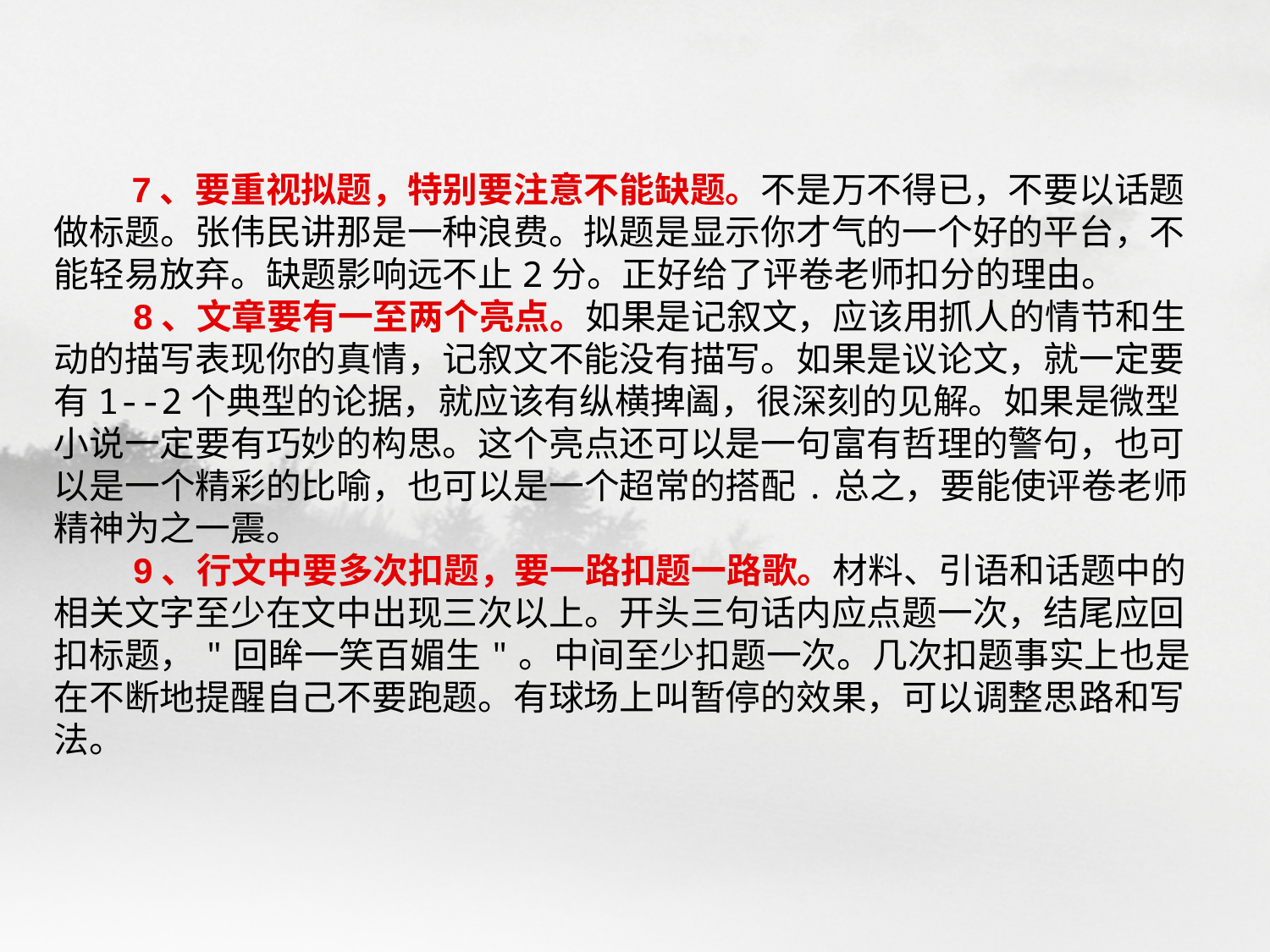

# 7、要重视拟题，特别要注意不能缺题。不是万不得已，不要以话题做标题。张伟民讲那是一种浪费。拟题是显示你才气的一个好的平台，不能轻易放弃。缺题影响远不止2分。正好给了评卷老师扣分的理由。 　　8、文章要有一至两个亮点。如果是记叙文，应该用抓人的情节和生动的描写表现你的真情，记叙文不能没有描写。如果是议论文，就一定要有1--2个典型的论据，就应该有纵横捭阖，很深刻的见解。如果是微型小说一定要有巧妙的构思。这个亮点还可以是一句富有哲理的警句，也可以是一个精彩的比喻，也可以是一个超常的搭配.总之，要能使评卷老师精神为之一震。 　　9、行文中要多次扣题，要一路扣题一路歌。材料、引语和话题中的相关文字至少在文中出现三次以上。开头三句话内应点题一次，结尾应回扣标题，"回眸一笑百媚生"。中间至少扣题一次。几次扣题事实上也是在不断地提醒自己不要跑题。有球场上叫暂停的效果，可以调整思路和写法。